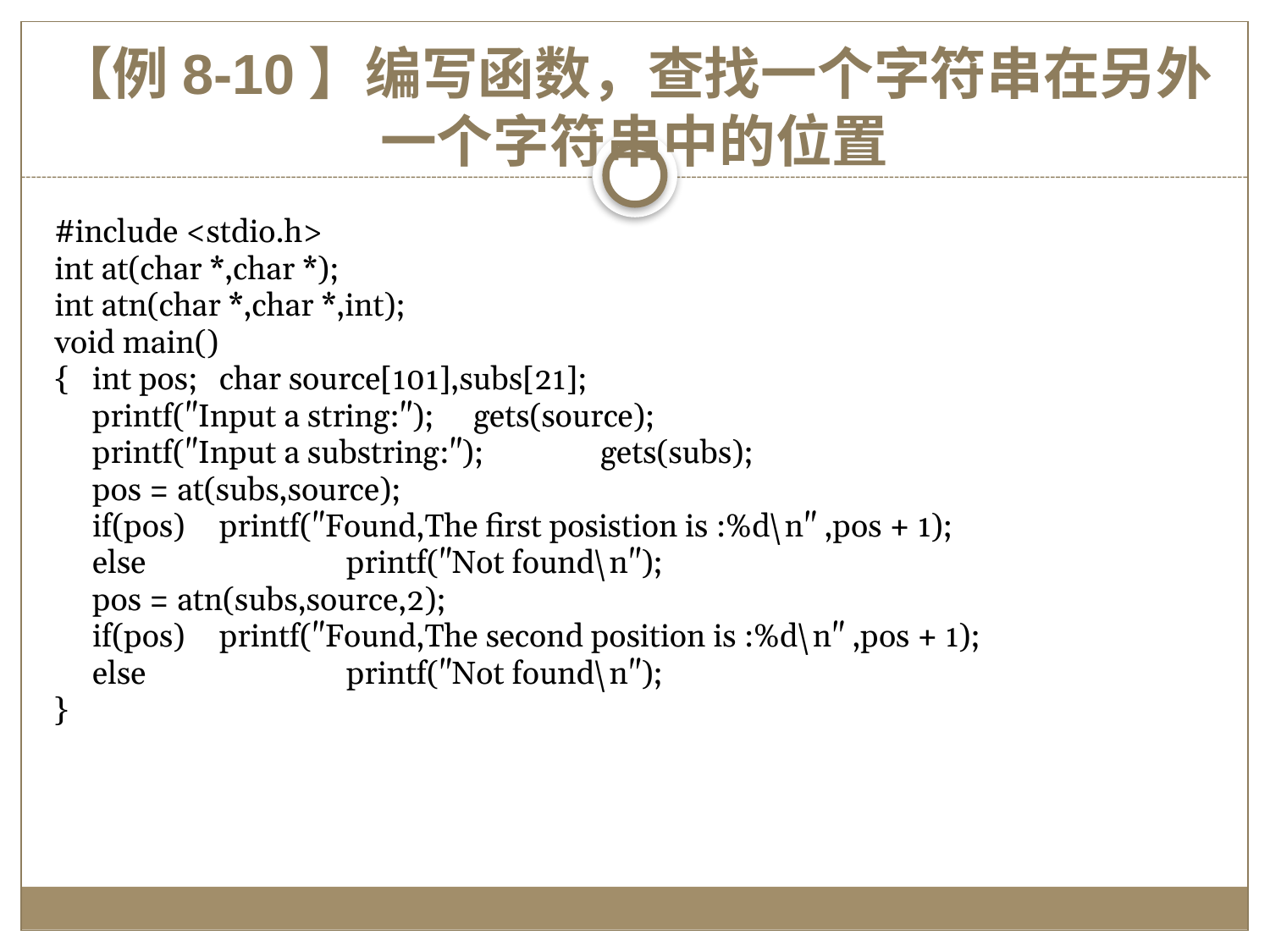

# 【例8-10】编写函数，查找一个字符串在另外一个字符串中的位置
#include <stdio.h>
int at(char *,char *);
int atn(char *,char *,int);
void main()
{	int pos;	char source[101],subs[21];
	printf("Input a string:");	gets(source);
	printf("Input a substring:");	gets(subs);
	pos = at(subs,source);
	if(pos)	printf("Found,The first posistion is :%d\n" ,pos + 1);
	else		printf("Not found\n");
	pos = atn(subs,source,2);
	if(pos)	printf("Found,The second position is :%d\n" ,pos + 1);
	else		printf("Not found\n");
}